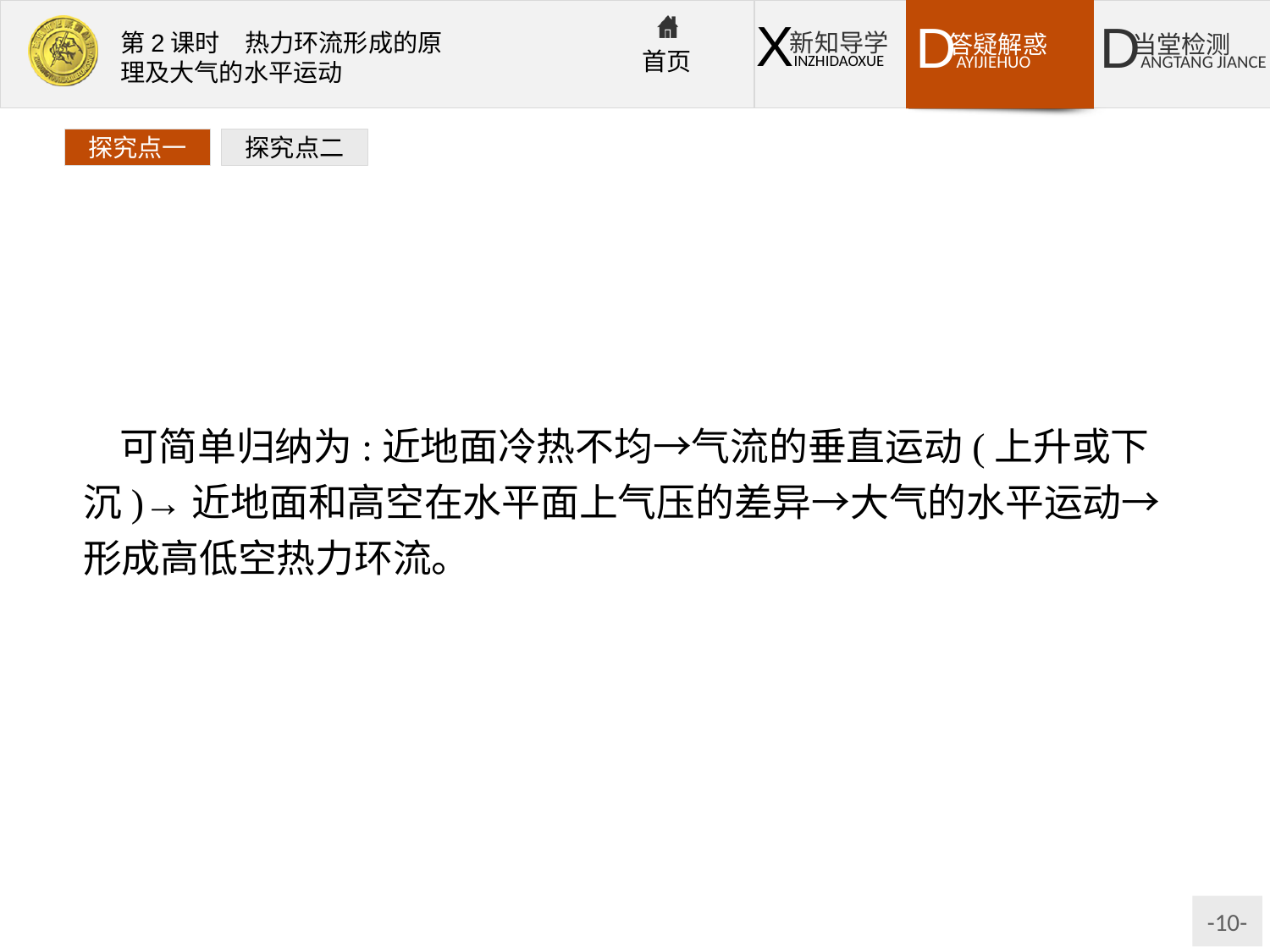

探究点一
探究点二
可简单归纳为:近地面冷热不均→气流的垂直运动(上升或下沉)→近地面和高空在水平面上气压的差异→大气的水平运动→形成高低空热力环流。